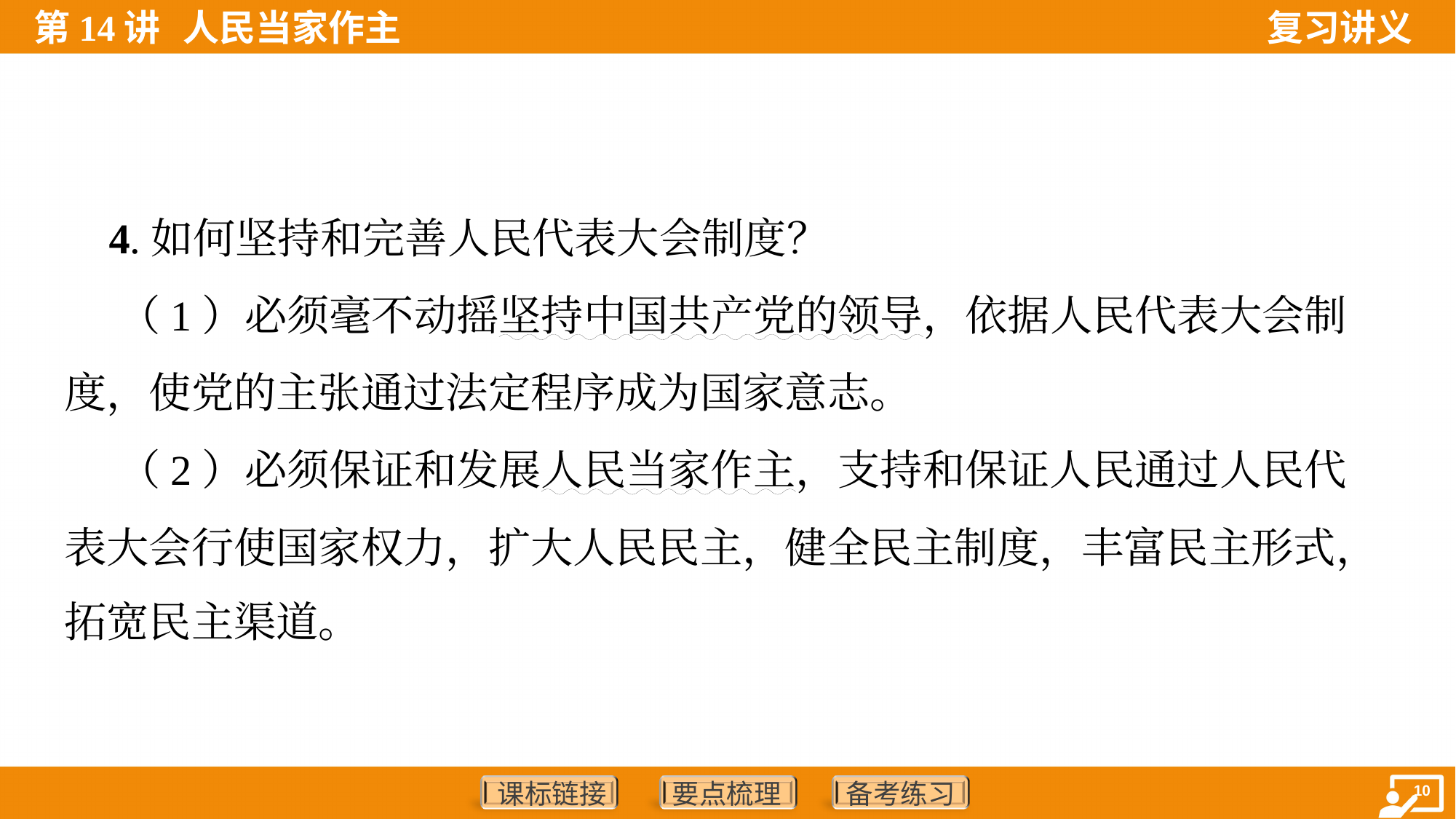

4.如何坚持和完善人民代表大会制度？
    （1）必须毫不动摇坚持中国共产党的领导，依据人民代表大会制
度，使党的主张通过法定程序成为国家意志。
    （2）必须保证和发展人民当家作主，支持和保证人民通过人民代
表大会行使国家权力，扩大人民民主，健全民主制度，丰富民主形式，
拓宽民主渠道。